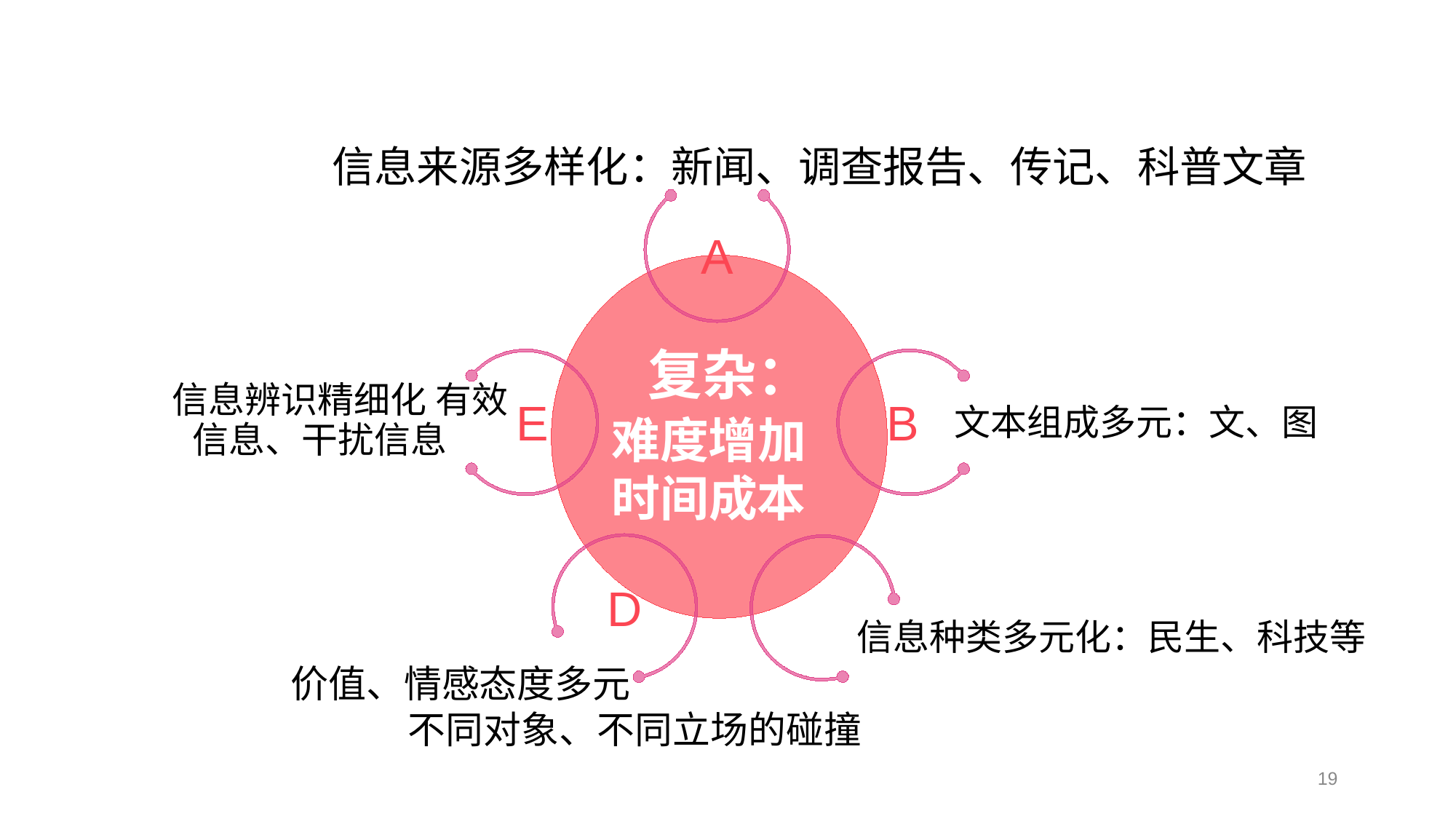

信息来源多样化：新闻、调查报告、传记、科普文章
A

复杂：
难度增加
信息辨识精细化 有效信息、干扰信息
E
B
文本组成多元：文、图
时间成本
D
C
价值、情感态度多元

信息种类多元化：民生、科技等
不同对象、不同立场的碰撞
19